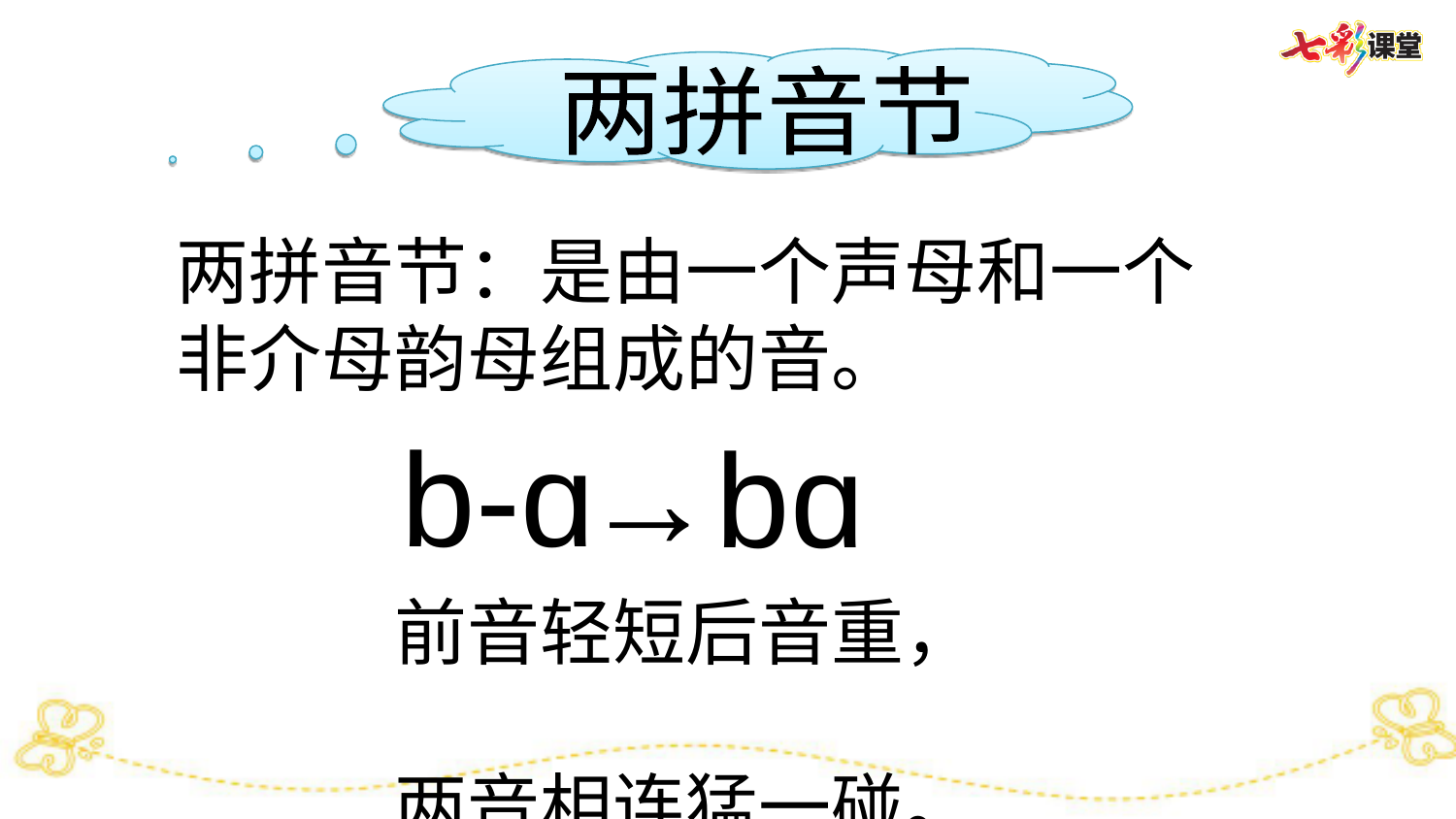

两拼音节
两拼音节：是由一个声母和一个
非介母韵母组成的音。
b-ɑ
→bɑ

前音轻短后音重，
两音相连猛一碰。